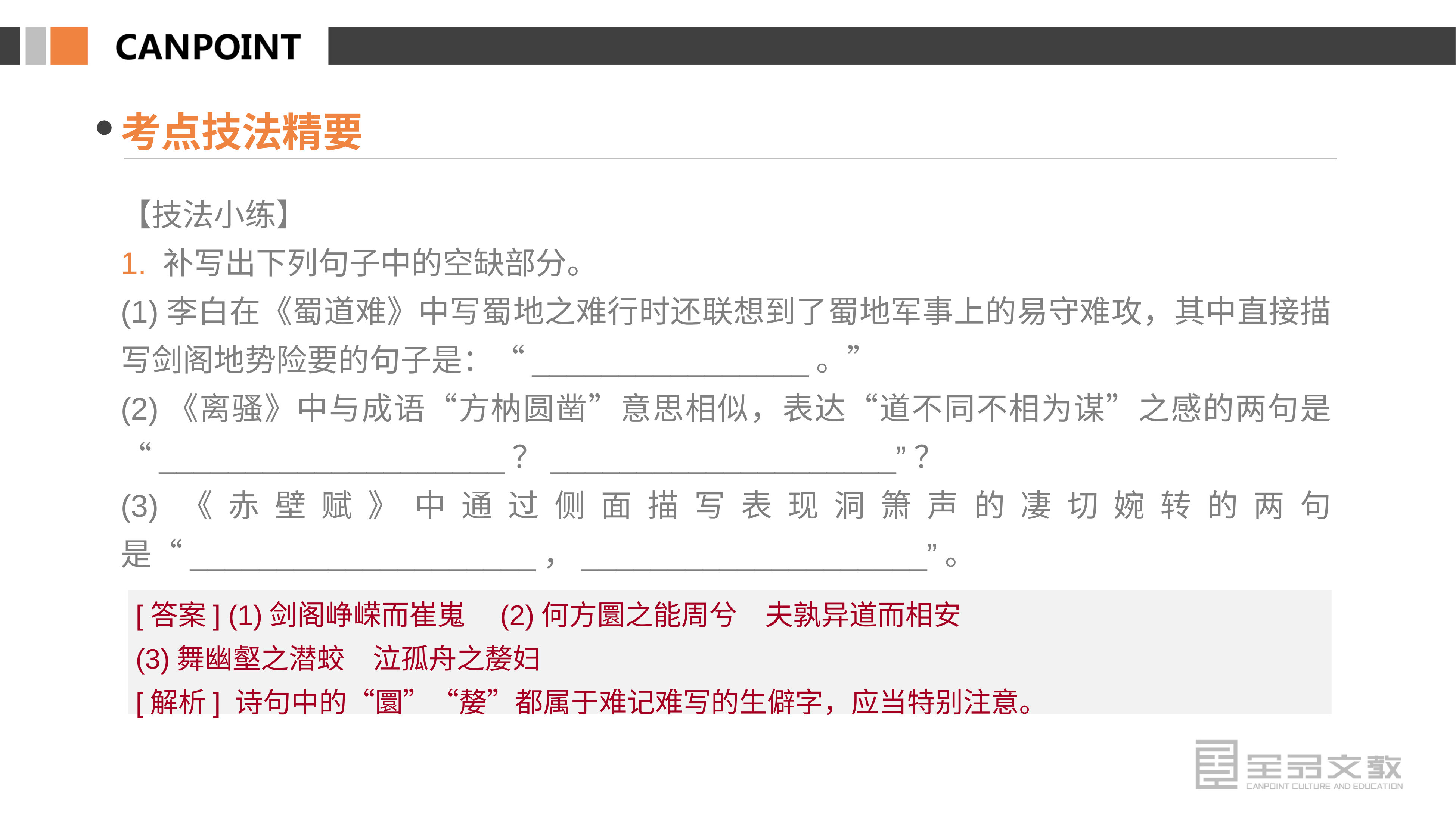

考点技法精要

【技法小练】
1. 补写出下列句子中的空缺部分。
(1)李白在《蜀道难》中写蜀地之难行时还联想到了蜀地军事上的易守难攻，其中直接描写剑阁地势险要的句子是：“________________。”
(2)《离骚》中与成语“方枘圆凿”意思相似，表达“道不同不相为谋”之感的两句是“____________________？____________________”？
(3)《赤壁赋》中通过侧面描写表现洞箫声的凄切婉转的两句是“____________________，____________________”。
[答案] (1)剑阁峥嵘而崔嵬　(2)何方圜之能周兮　夫孰异道而相安
(3)舞幽壑之潜蛟　泣孤舟之嫠妇
[解析] 诗句中的“圜”“嫠”都属于难记难写的生僻字，应当特别注意。